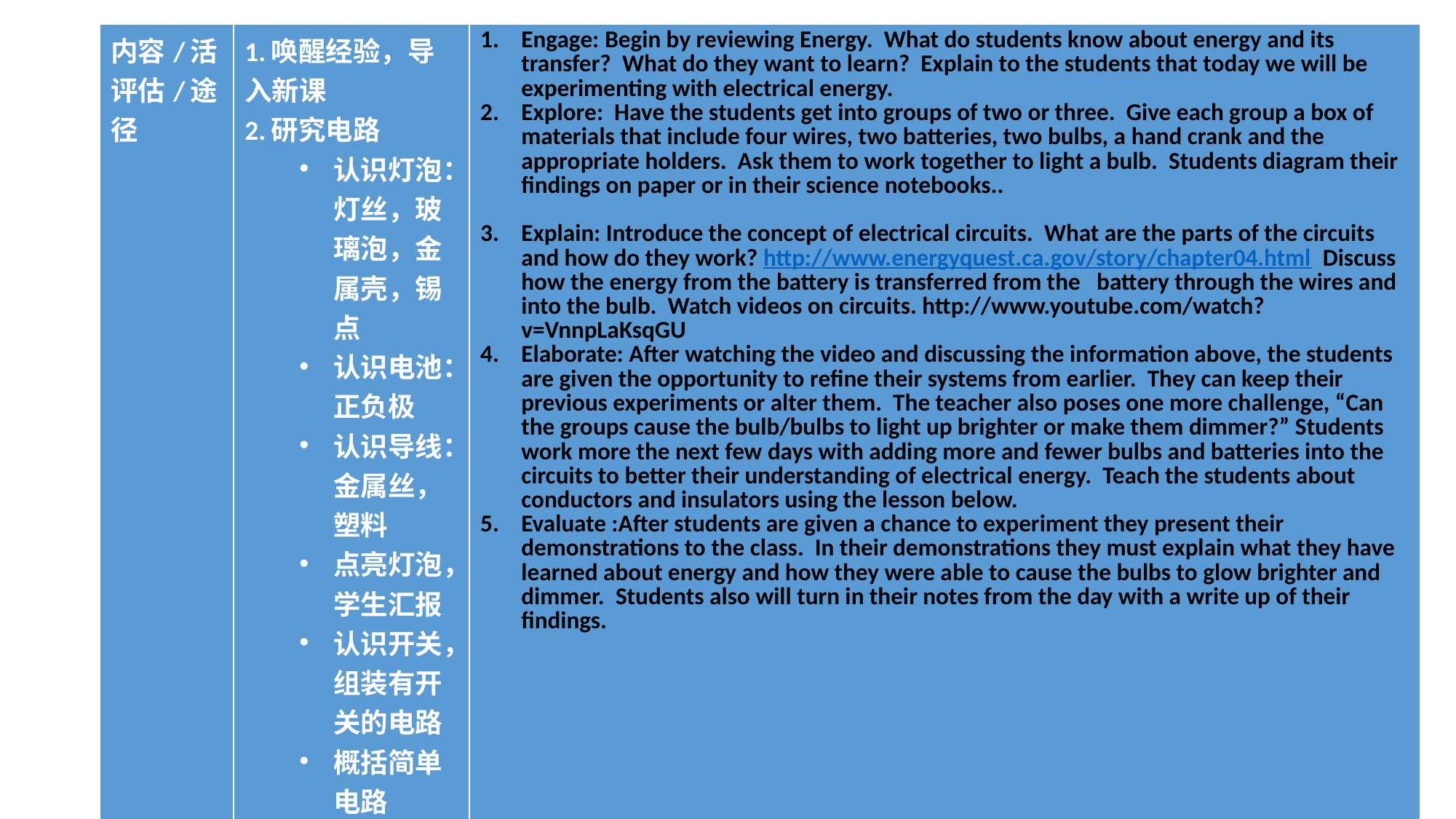

| 内容/活评估/途径 | 1.唤醒经验，导入新课 2.研究电路 认识灯泡：灯丝，玻璃泡，金属壳，锡点 认识电池：正负极 认识导线：金属丝，塑料 点亮灯泡，学生汇报 认识开关，组装有开关的电路 概括简单电路 3.知识拓展，制作红绿灯 | Engage: Begin by reviewing Energy. What do students know about energy and its transfer? What do they want to learn? Explain to the students that today we will be experimenting with electrical energy. Explore: Have the students get into groups of two or three. Give each group a box of materials that include four wires, two batteries, two bulbs, a hand crank and the appropriate holders. Ask them to work together to light a bulb. Students diagram their findings on paper or in their science notebooks.. Explain: Introduce the concept of electrical circuits. What are the parts of the circuits and how do they work? http://www.energyquest.ca.gov/story/chapter04.html Discuss how the energy from the battery is transferred from the battery through the wires and into the bulb. Watch videos on circuits. http://www.youtube.com/watch?v=VnnpLaKsqGU Elaborate: After watching the video and discussing the information above, the students are given the opportunity to refine their systems from earlier. They can keep their previous experiments or alter them. The teacher also poses one more challenge, “Can the groups cause the bulb/bulbs to light up brighter or make them dimmer?” Students work more the next few days with adding more and fewer bulbs and batteries into the circuits to better their understanding of electrical energy. Teach the students about conductors and insulators using the lesson below. Evaluate :After students are given a chance to experiment they present their demonstrations to the class. In their demonstrations they must explain what they have learned about energy and how they were able to cause the bulbs to glow brighter and dimmer. Students also will turn in their notes from the day with a write up of their findings. |
| --- | --- | --- |